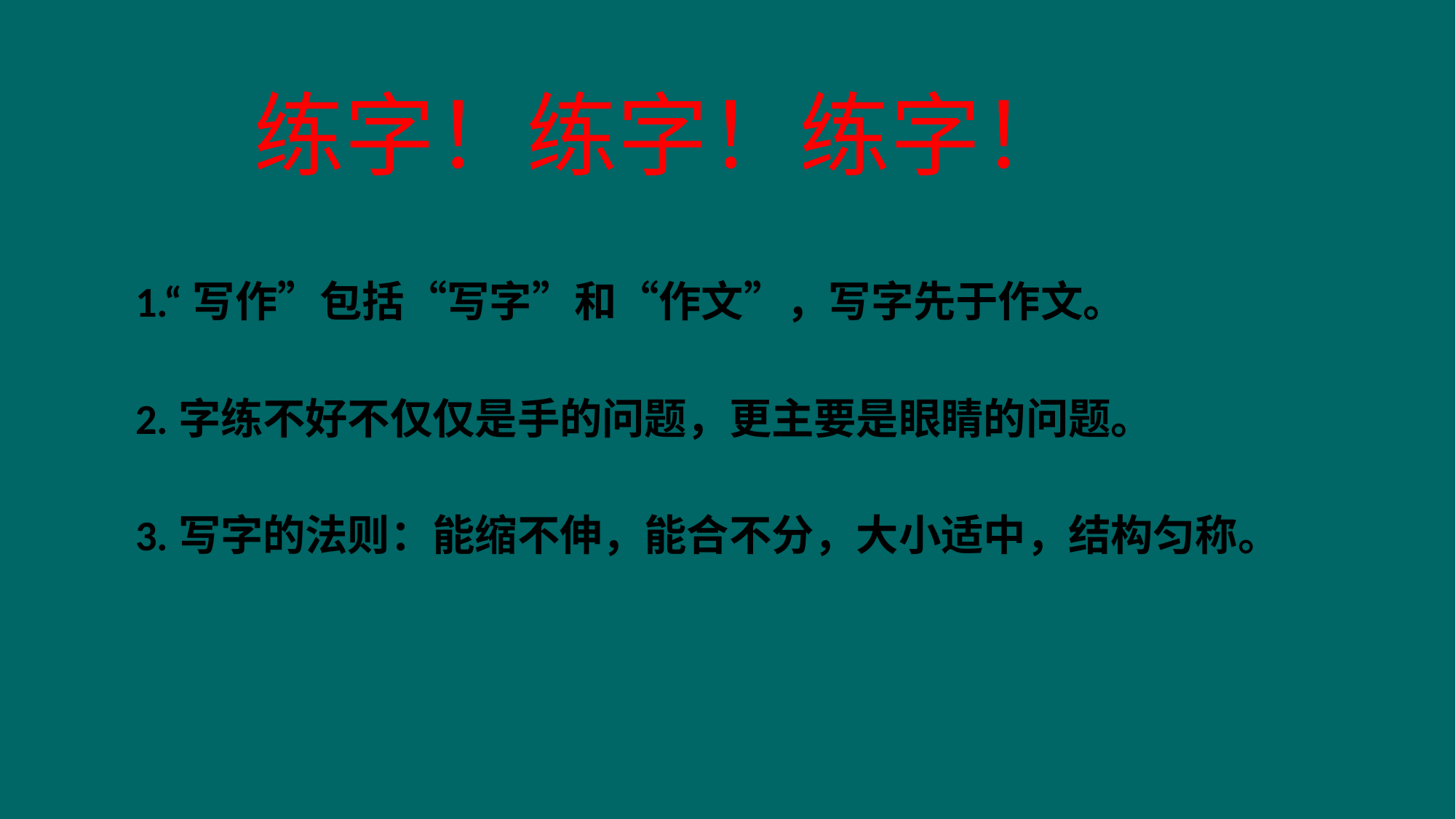

# 练字！练字！练字！
1.“写作”包括“写字”和“作文”，写字先于作文。
2.字练不好不仅仅是手的问题，更主要是眼睛的问题。
3.写字的法则：能缩不伸，能合不分，大小适中，结构匀称。